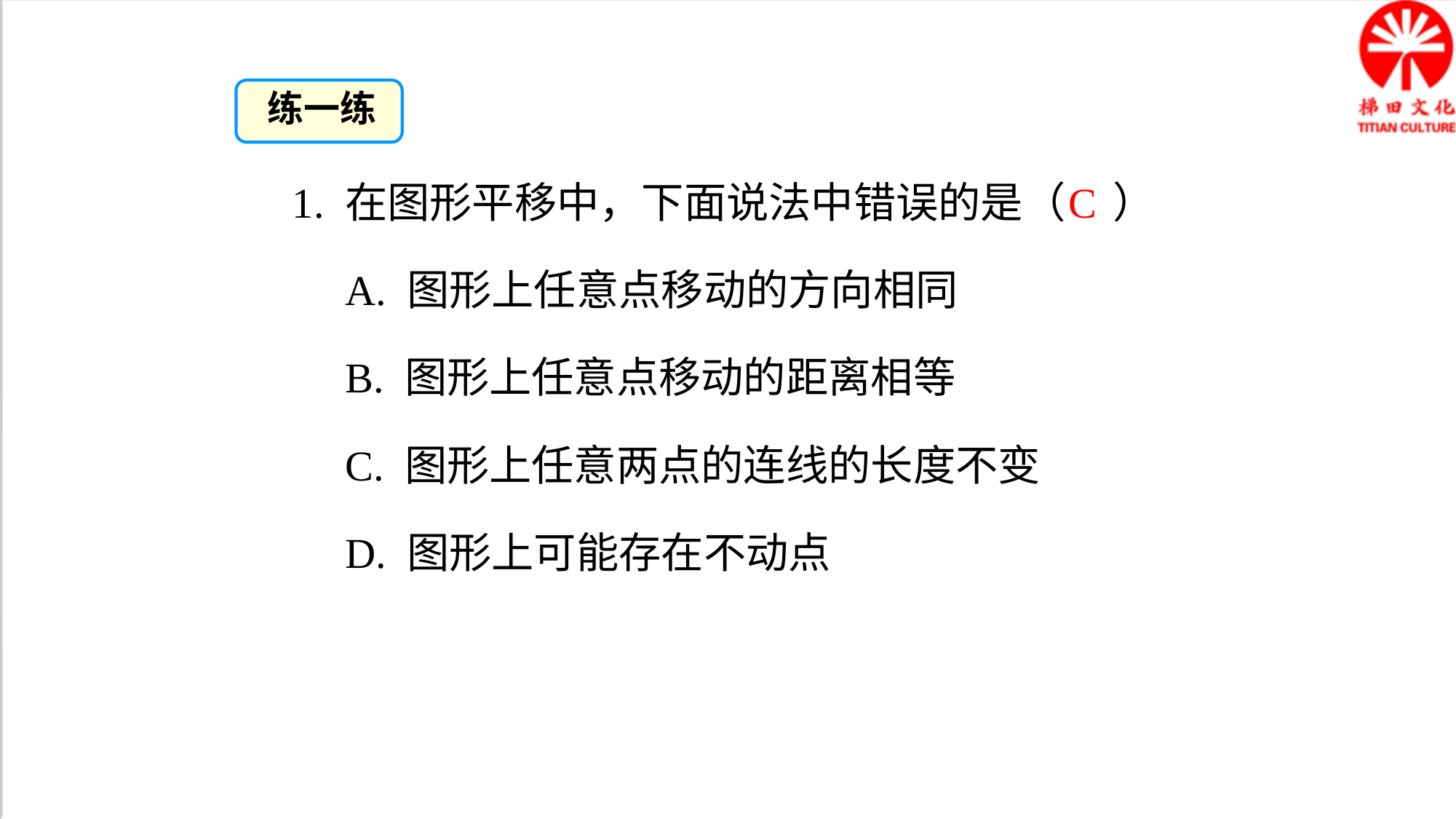

练一练
    1. 在图形平移中，下面说法中错误的是（     ）
         A. 图形上任意点移动的方向相同
         B. 图形上任意点移动的距离相等
         C. 图形上任意两点的连线的长度不变
         D. 图形上可能存在不动点
C